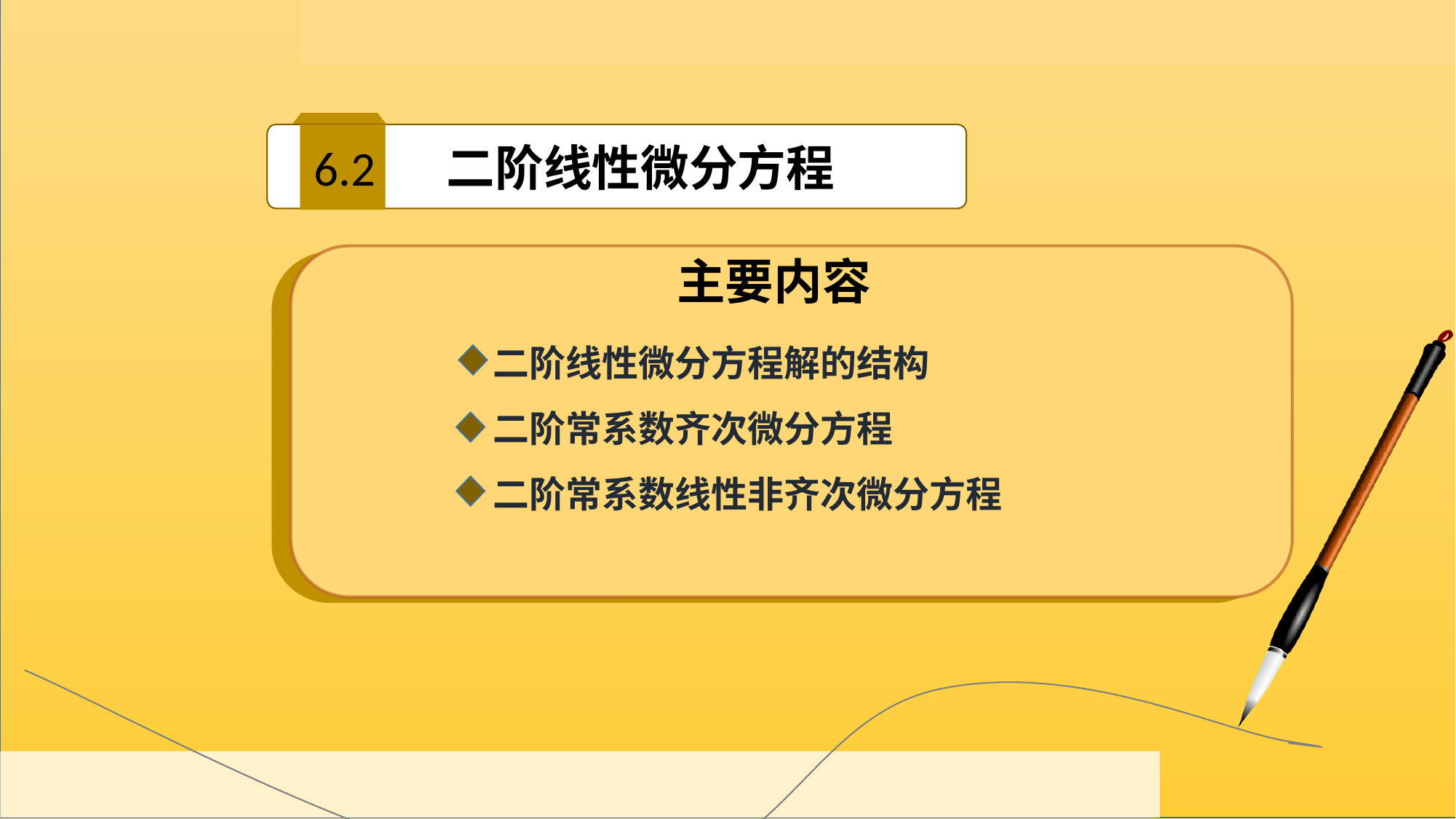

6.2
二阶线性微分方程
主要内容
  二阶线性微分方程解的结构
  二阶常系数齐次微分方程
  二阶常系数线性非齐次微分方程